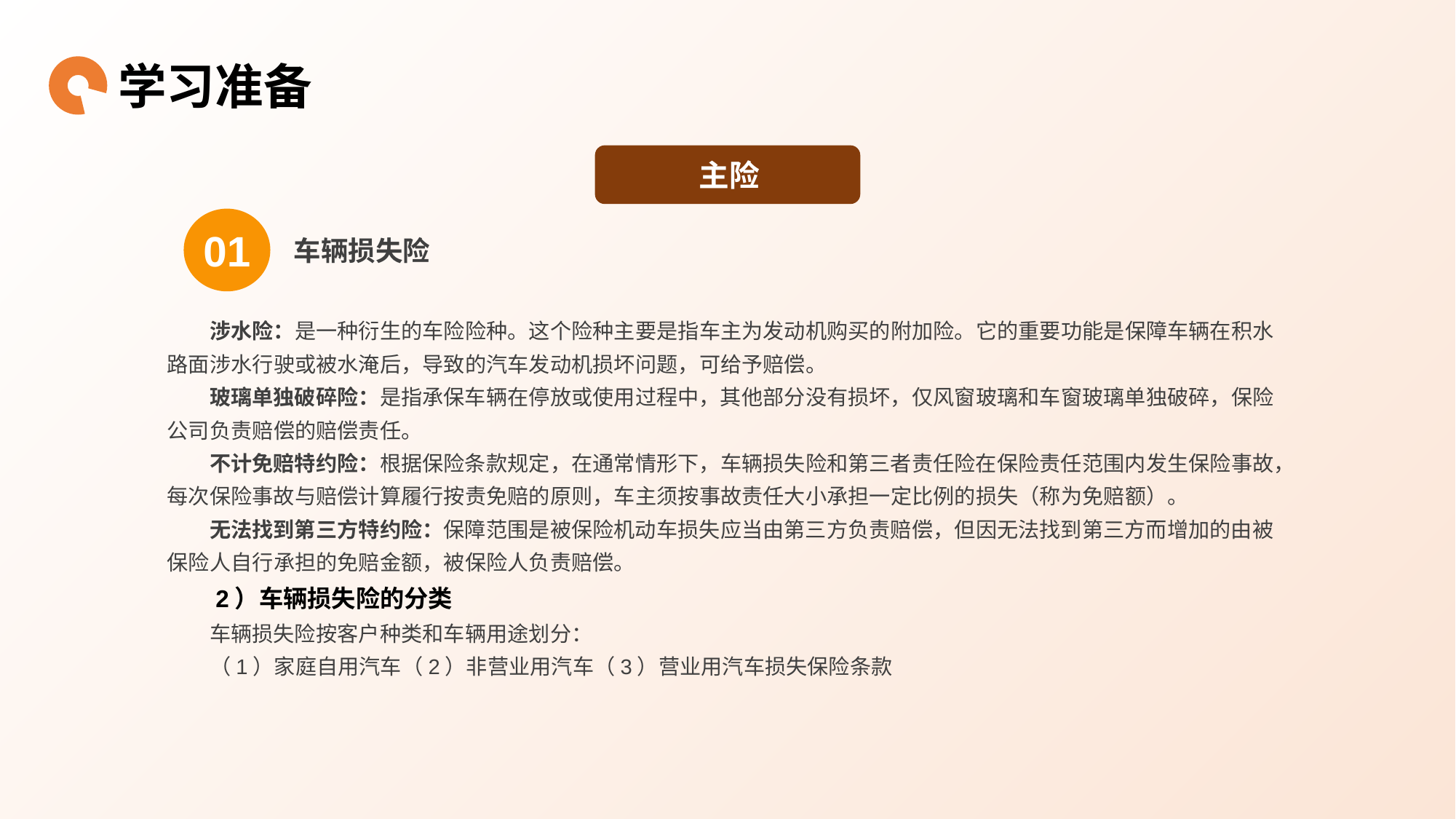

学习准备

主险
01
 车辆损失险
涉水险：是一种衍生的车险险种。这个险种主要是指车主为发动机购买的附加险。它的重要功能是保障车辆在积水路面涉水行驶或被水淹后，导致的汽车发动机损坏问题，可给予赔偿。
玻璃单独破碎险：是指承保车辆在停放或使用过程中，其他部分没有损坏，仅风窗玻璃和车窗玻璃单独破碎，保险公司负责赔偿的赔偿责任。
不计免赔特约险：根据保险条款规定，在通常情形下，车辆损失险和第三者责任险在保险责任范围内发生保险事故，每次保险事故与赔偿计算履行按责免赔的原则，车主须按事故责任大小承担一定比例的损失（称为免赔额）。
无法找到第三方特约险：保障范围是被保险机动车损失应当由第三方负责赔偿，但因无法找到第三方而增加的由被保险人自行承担的免赔金额，被保险人负责赔偿。
2）车辆损失险的分类
车辆损失险按客户种类和车辆用途划分：
（1）家庭自用汽车（2）非营业用汽车（3）营业用汽车损失保险条款